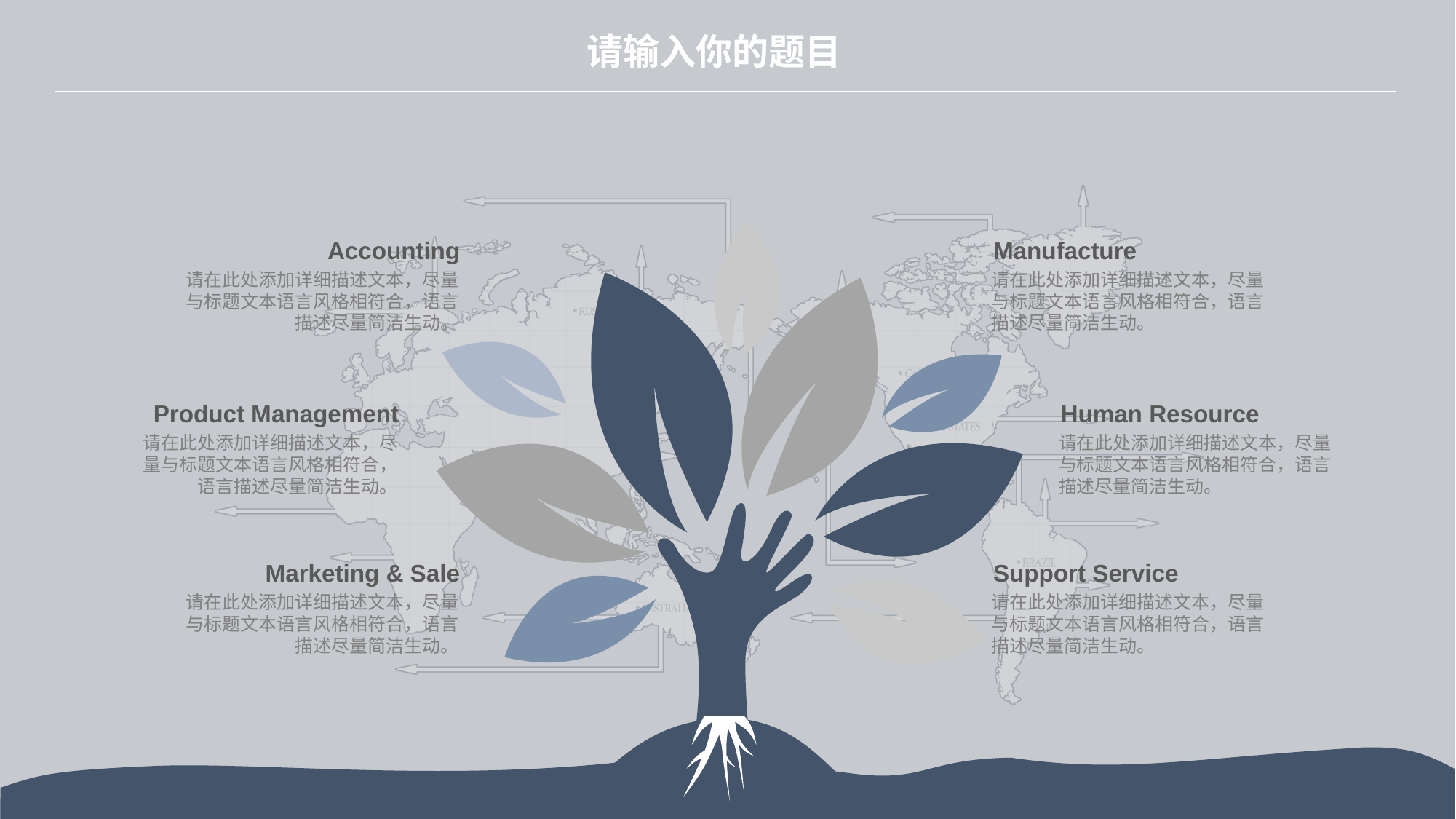

Accounting
请在此处添加详细描述文本，尽量与标题文本语言风格相符合，语言描述尽量简洁生动。
Manufacture
请在此处添加详细描述文本，尽量与标题文本语言风格相符合，语言描述尽量简洁生动。
Product Management
请在此处添加详细描述文本，尽量与标题文本语言风格相符合，语言描述尽量简洁生动。
Human Resource
请在此处添加详细描述文本，尽量与标题文本语言风格相符合，语言描述尽量简洁生动。
Marketing & Sale
请在此处添加详细描述文本，尽量与标题文本语言风格相符合，语言描述尽量简洁生动。
Support Service
请在此处添加详细描述文本，尽量与标题文本语言风格相符合，语言描述尽量简洁生动。